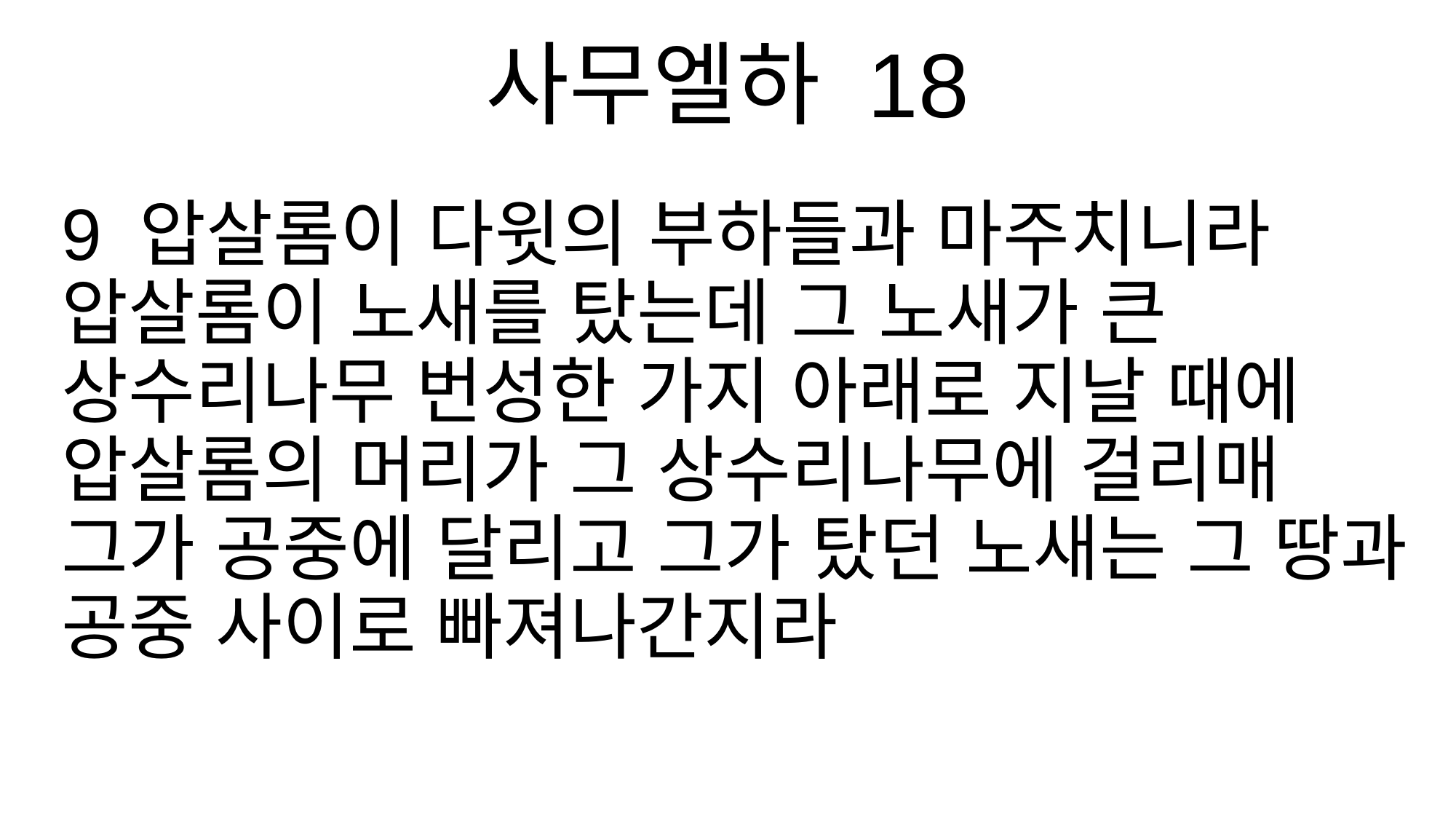

사무엘하 18
9 압살롬이 다윗의 부하들과 마주치니라 압살롬이 노새를 탔는데 그 노새가 큰 상수리나무 번성한 가지 아래로 지날 때에 압살롬의 머리가 그 상수리나무에 걸리매 그가 공중에 달리고 그가 탔던 노새는 그 땅과 공중 사이로 빠져나간지라